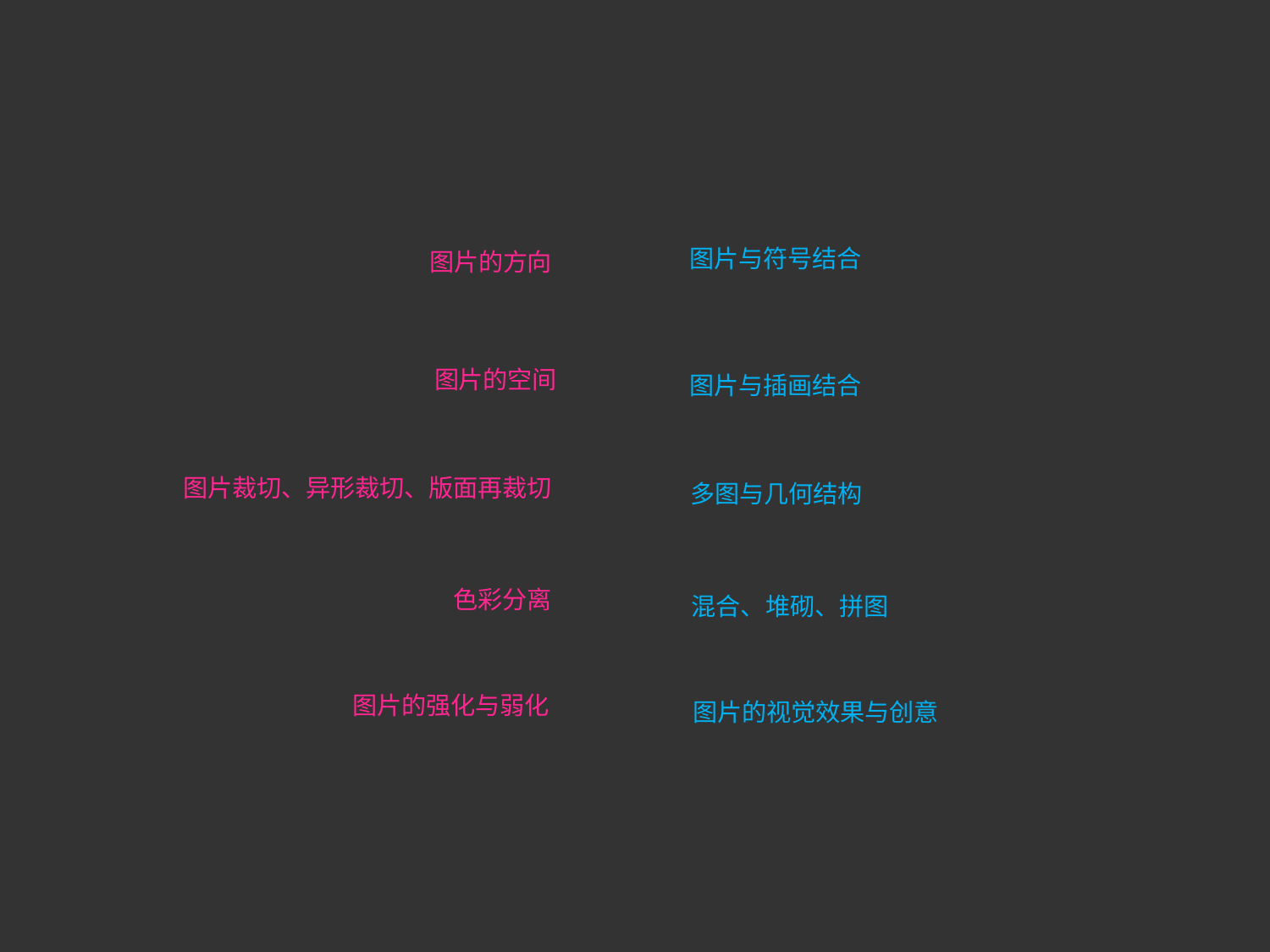

图片与符号结合

图片与插画结合

多图与几何结构

混合、堆砌、拼图

图片的视觉效果与创意

图片的方向

图片的空间

图片裁切、异形裁切、版面再裁切

色彩分离

图片的强化与弱化